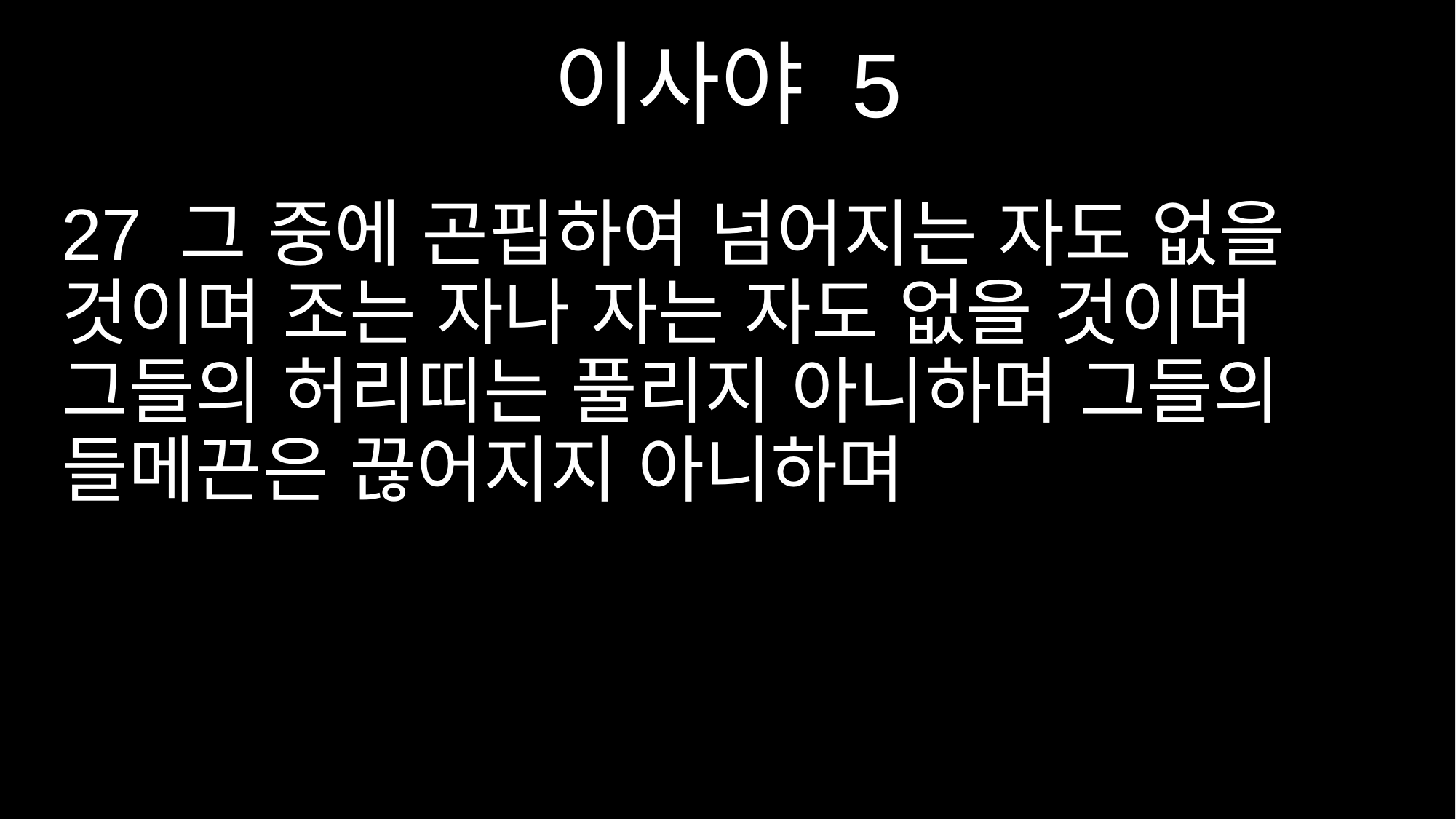

이사야 5
27 그 중에 곤핍하여 넘어지는 자도 없을 것이며 조는 자나 자는 자도 없을 것이며 그들의 허리띠는 풀리지 아니하며 그들의 들메끈은 끊어지지 아니하며